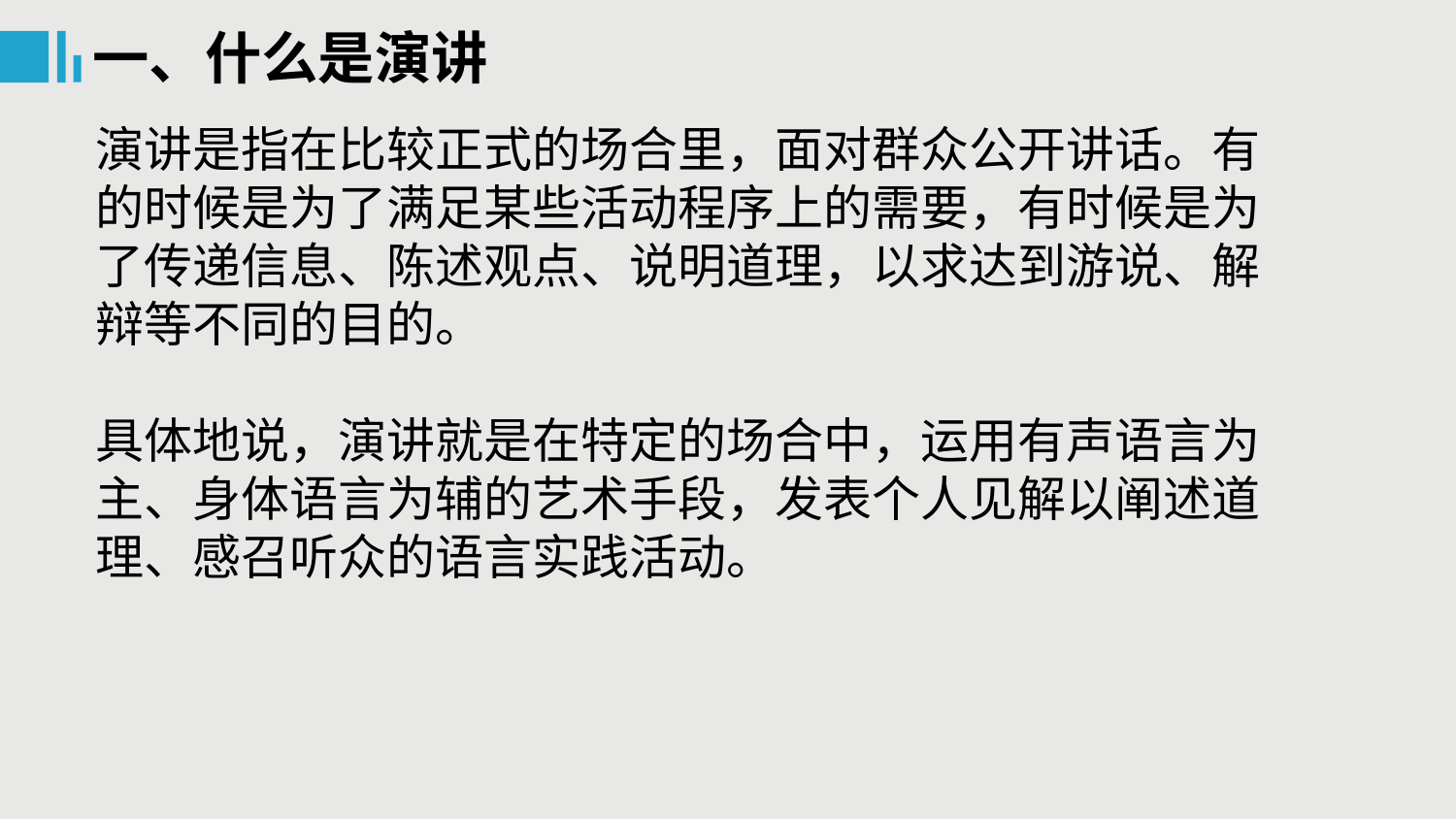

一、什么是演讲

演讲是指在比较正式的场合里，面对群众公开讲话。有的时候是为了满足某些活动程序上的需要，有时候是为了传递信息、陈述观点、说明道理，以求达到游说、解辩等不同的目的。

具体地说，演讲就是在特定的场合中，运用有声语言为主、身体语言为辅的艺术手段，发表个人见解以阐述道理、感召听众的语言实践活动。